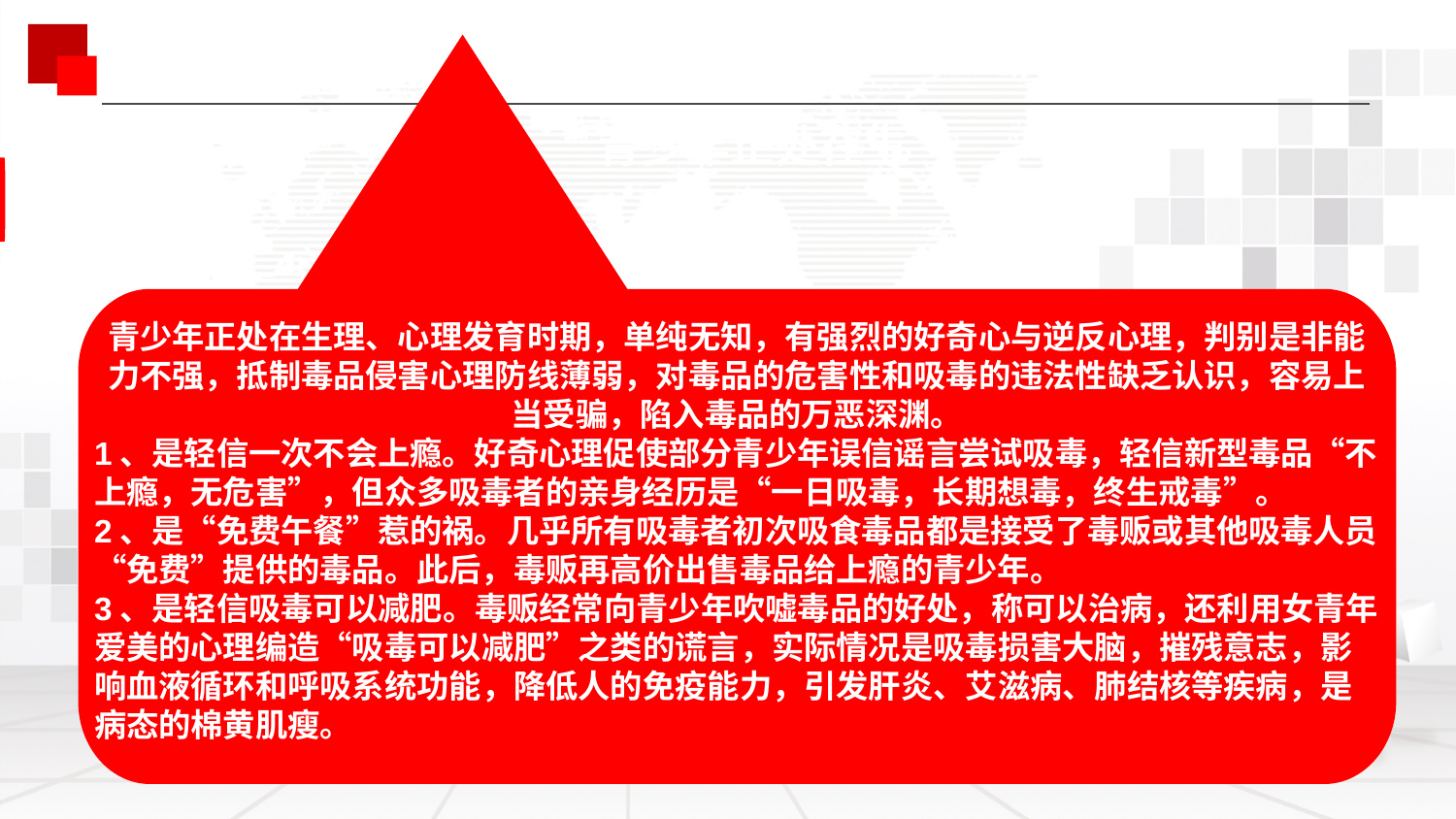

青少年正处在生

青少年正处在生理、心理发育时期，单纯无知，有强烈的好奇心与逆反心理，判别是非能力不强，抵制毒品侵害心理防线薄弱，对毒品的危害性和吸毒的违法性缺乏认识，容易上当受骗，陷入毒品的万恶深渊。
1、是轻信一次不会上瘾。好奇心理促使部分青少年误信谣言尝试吸毒，轻信新型毒品“不上瘾，无危害”，但众多吸毒者的亲身经历是“一日吸毒，长期想毒，终生戒毒”。
2、是“免费午餐”惹的祸。几乎所有吸毒者初次吸食毒品都是接受了毒贩或其他吸毒人员“免费”提供的毒品。此后，毒贩再高价出售毒品给上瘾的青少年。
3、是轻信吸毒可以减肥。毒贩经常向青少年吹嘘毒品的好处，称可以治病，还利用女青年爱美的心理编造“吸毒可以减肥”之类的谎言，实际情况是吸毒损害大脑，摧残意志，影响血液循环和呼吸系统功能，降低人的免疫能力，引发肝炎、艾滋病、肺结核等疾病，是病态的棉黄肌瘦。